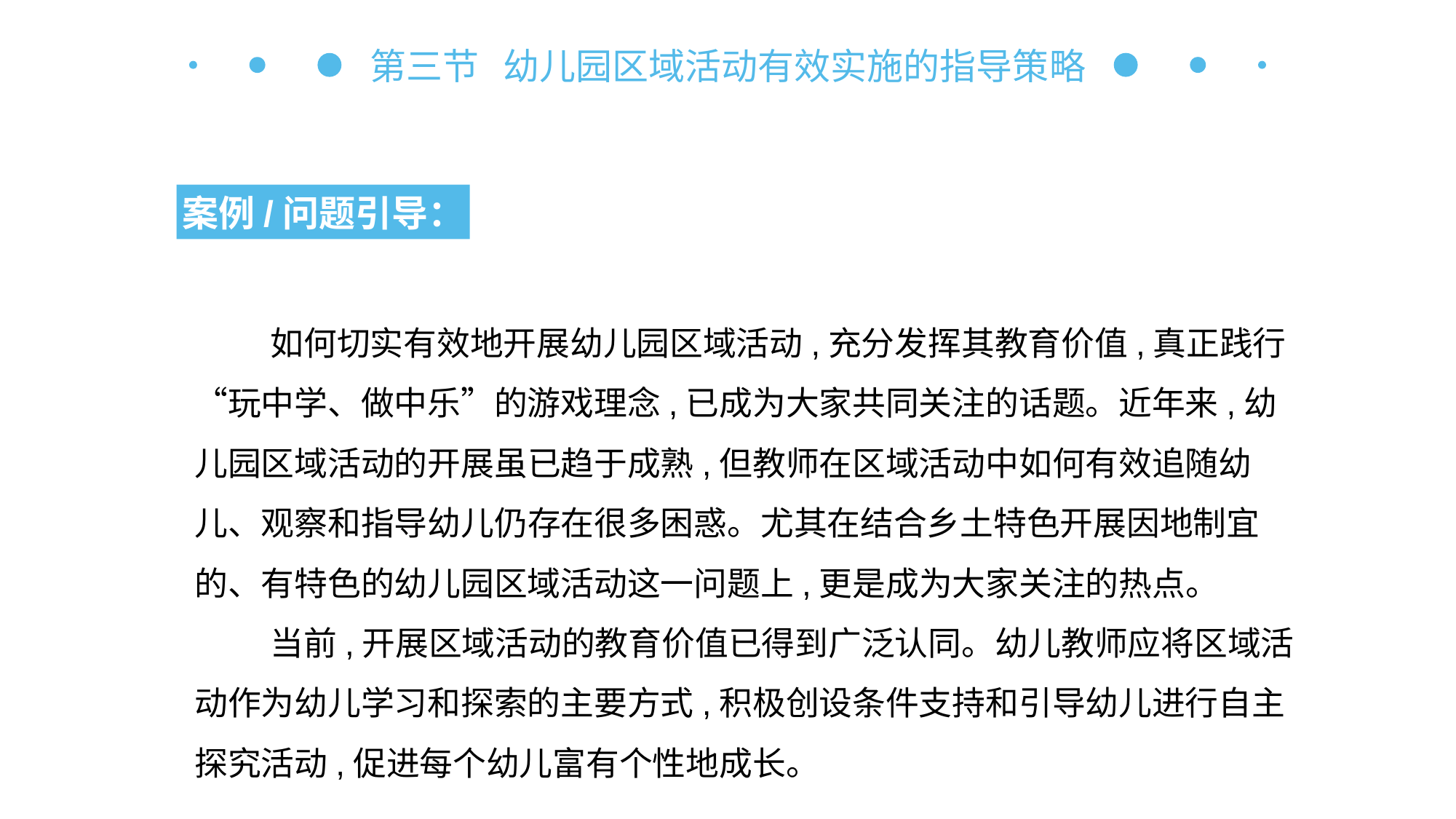

第三节   幼儿园区域活动有效实施的指导策略

案例/问题引导：
如何切实有效地开展幼儿园区域活动,充分发挥其教育价值,真正践行“玩中学、做中乐”的游戏理念,已成为大家共同关注的话题。近年来,幼儿园区域活动的开展虽已趋于成熟,但教师在区域活动中如何有效追随幼儿、观察和指导幼儿仍存在很多困惑。尤其在结合乡土特色开展因地制宜的、有特色的幼儿园区域活动这一问题上,更是成为大家关注的热点。
当前,开展区域活动的教育价值已得到广泛认同。幼儿教师应将区域活动作为幼儿学习和探索的主要方式,积极创设条件支持和引导幼儿进行自主探究活动,促进每个幼儿富有个性地成长。